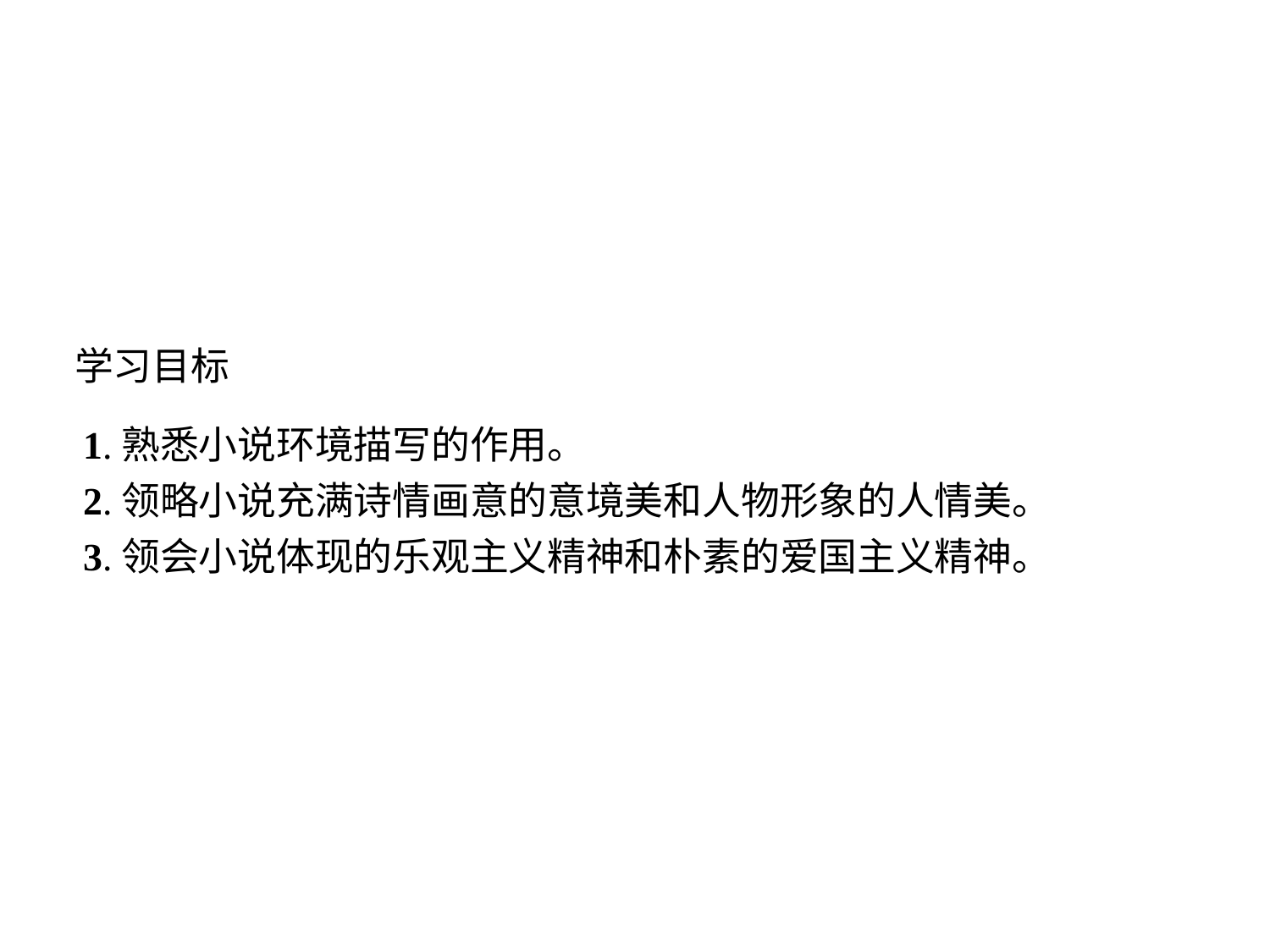

学习目标
1.熟悉小说环境描写的作用。
2.领略小说充满诗情画意的意境美和人物形象的人情美。
3.领会小说体现的乐观主义精神和朴素的爱国主义精神。